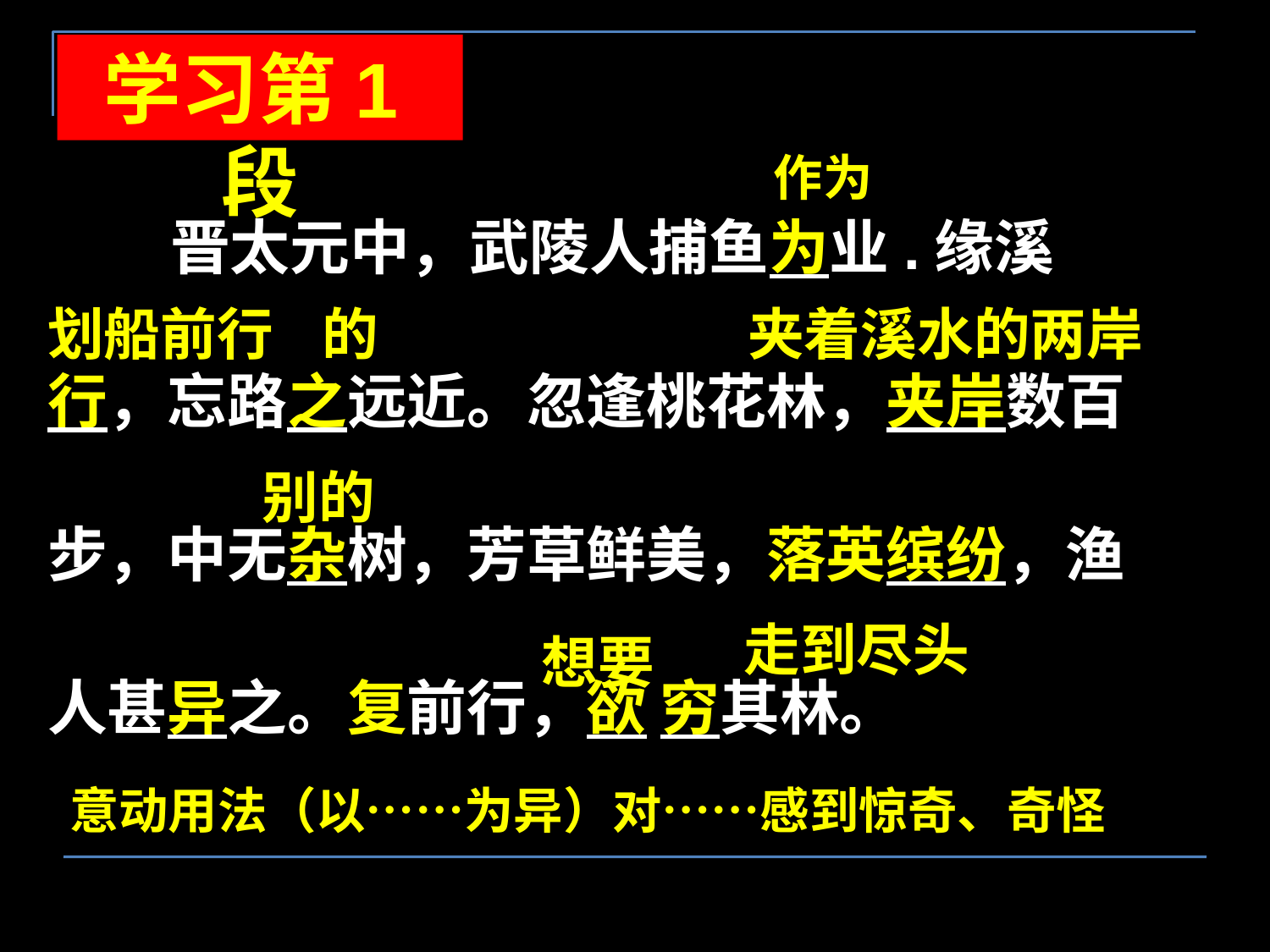

学习第1段
作为
        晋太元中，武陵人捕鱼为业.缘溪

行，忘路之远近。忽逢桃花林，夹岸数百

步，中无杂树，芳草鲜美，落英缤纷，渔

人甚异之。复前行，欲 穷其林。

划船前行
的
夹着溪水的两岸
别的
走到尽头
想要
意动用法（以……为异）对……感到惊奇、奇怪